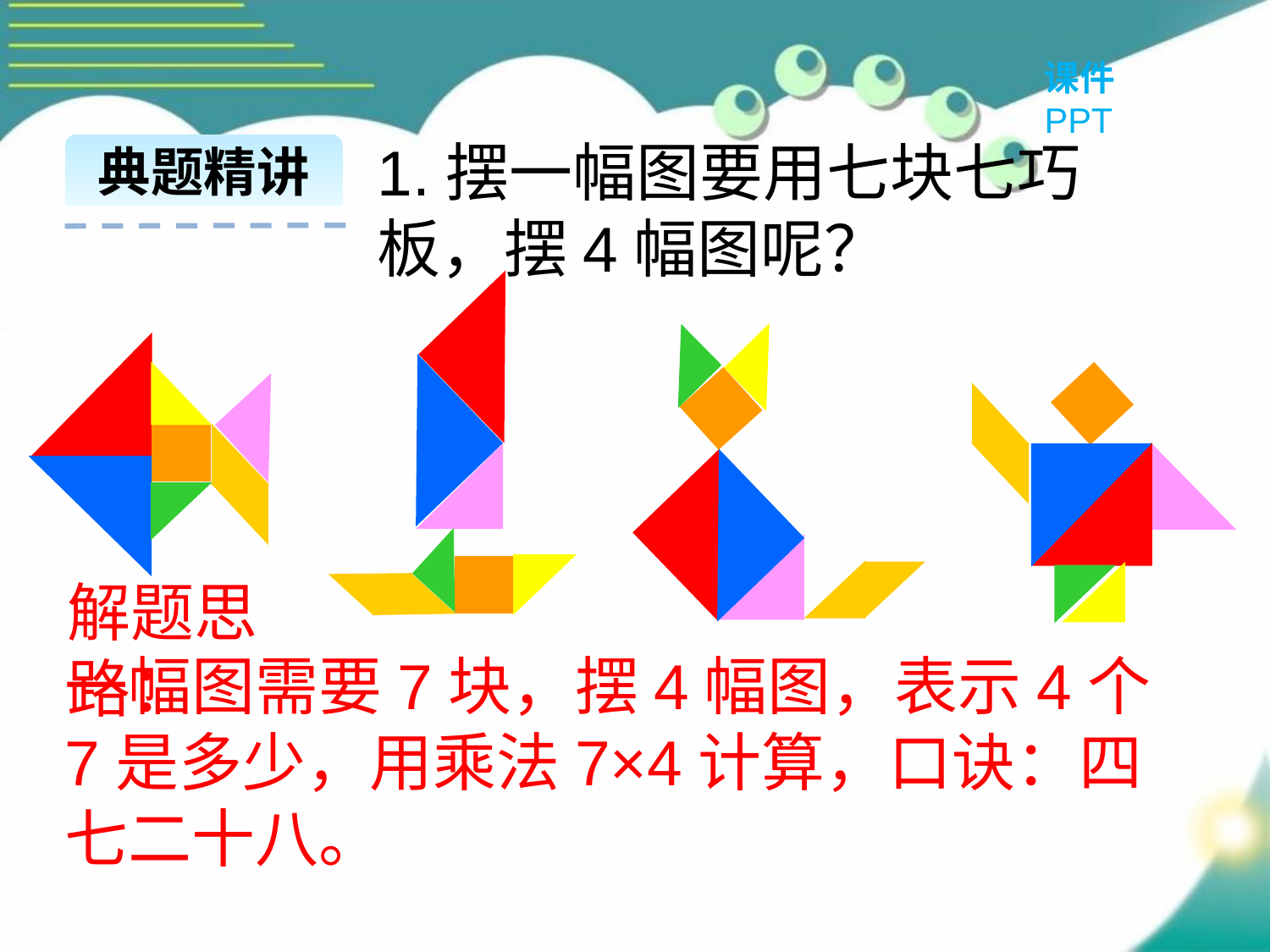

课件PPT
1.摆一幅图要用七块七巧板，摆4幅图呢？
典题精讲

解题思路：
一幅图需要7块，摆4幅图，表示4个7是多少，用乘法7×4计算，口诀：四七二十八。